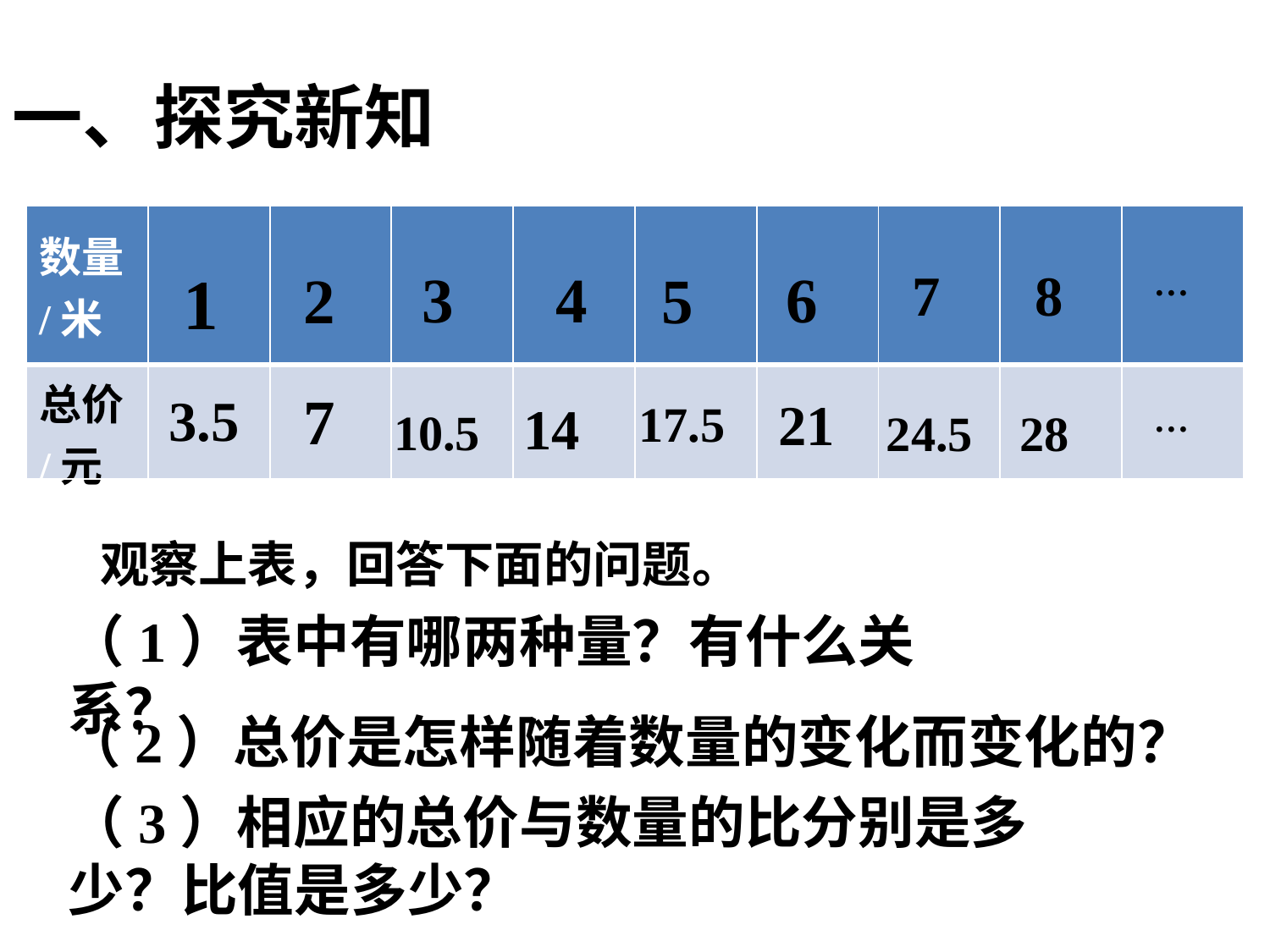

一、探究新知
| 数量/米 |  |  |  |  |  |  |  |  |  |
| --- | --- | --- | --- | --- | --- | --- | --- | --- | --- |
| 总价/元 |  |  |  |  |  |  |  |  |  |
1
3
4
6
7
8
2
5
…
7
3.5
21
14
17.5
…
10.5
24.5
28
    观察上表，回答下面的问题。
（1）表中有哪两种量？有什么关系？

 （2）总价是怎样随着数量的变化而变化的？

（3）相应的总价与数量的比分别是多少？比值是多少？
绿色圃中小学教育网http://www.Lspjy.com